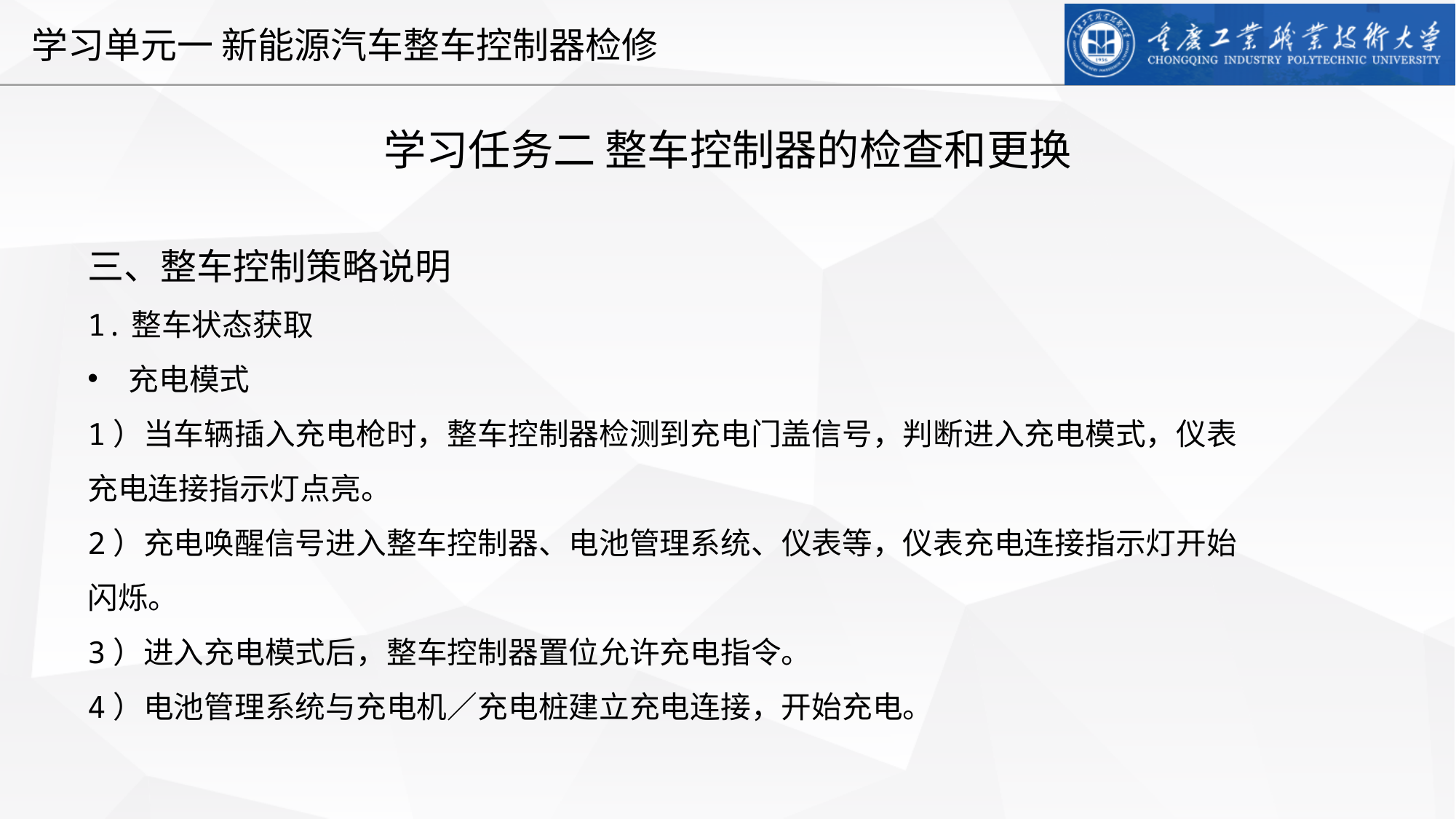

学习任务二 整车控制器的检查和更换
三、整车控制策略说明
1.整车状态获取
充电模式
1）当车辆插入充电枪时，整车控制器检测到充电门盖信号，判断进入充电模式，仪表充电连接指示灯点亮。
2）充电唤醒信号进入整车控制器、电池管理系统、仪表等，仪表充电连接指示灯开始闪烁。
3）进入充电模式后，整车控制器置位允许充电指令。
4）电池管理系统与充电机／充电桩建立充电连接，开始充电。